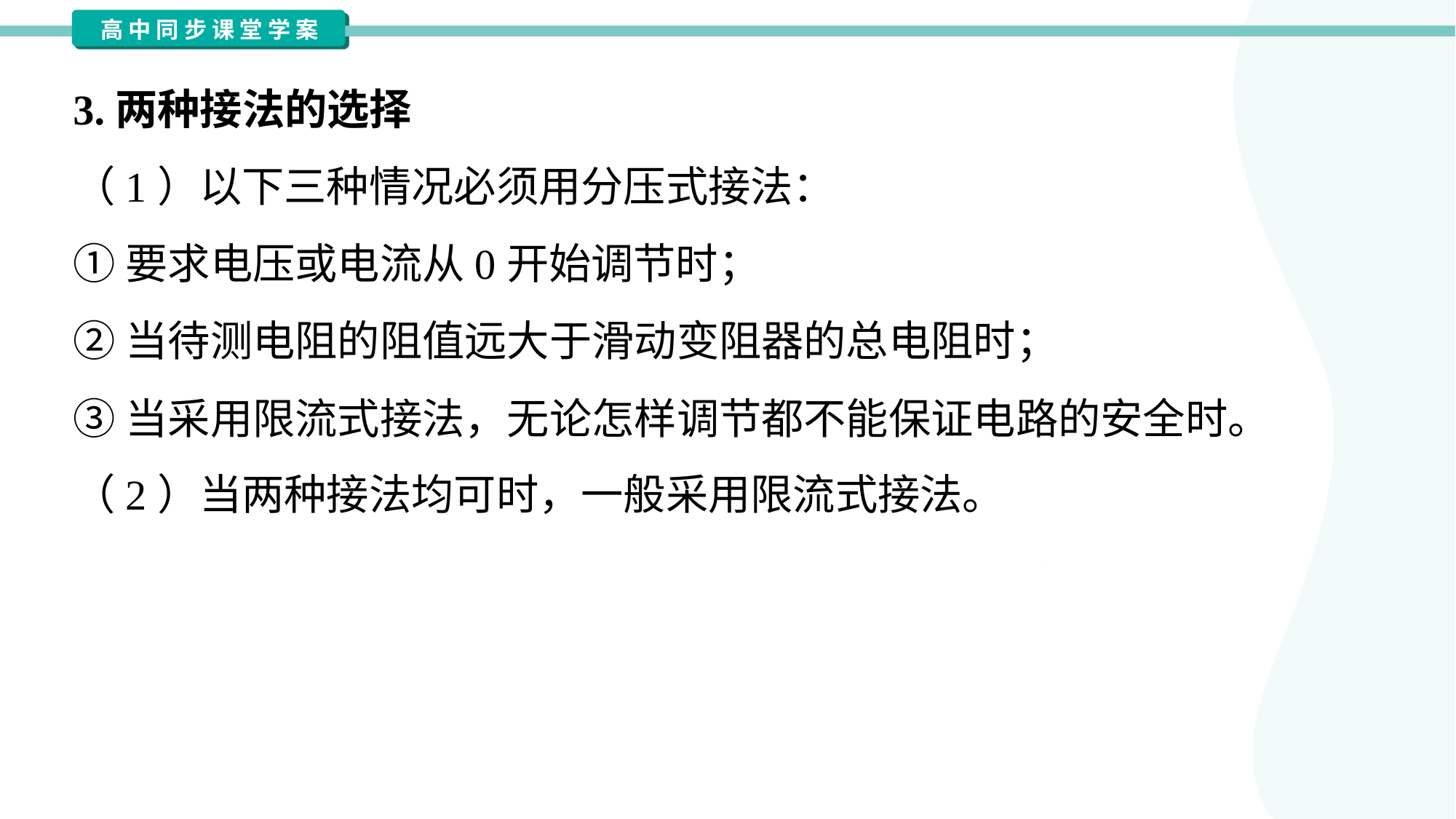

3.两种接法的选择
（1）以下三种情况必须用分压式接法：
①要求电压或电流从0开始调节时；
②当待测电阻的阻值远大于滑动变阻器的总电阻时；
③当采用限流式接法，无论怎样调节都不能保证电路的安全时。
（2）当两种接法均可时，一般采用限流式接法。